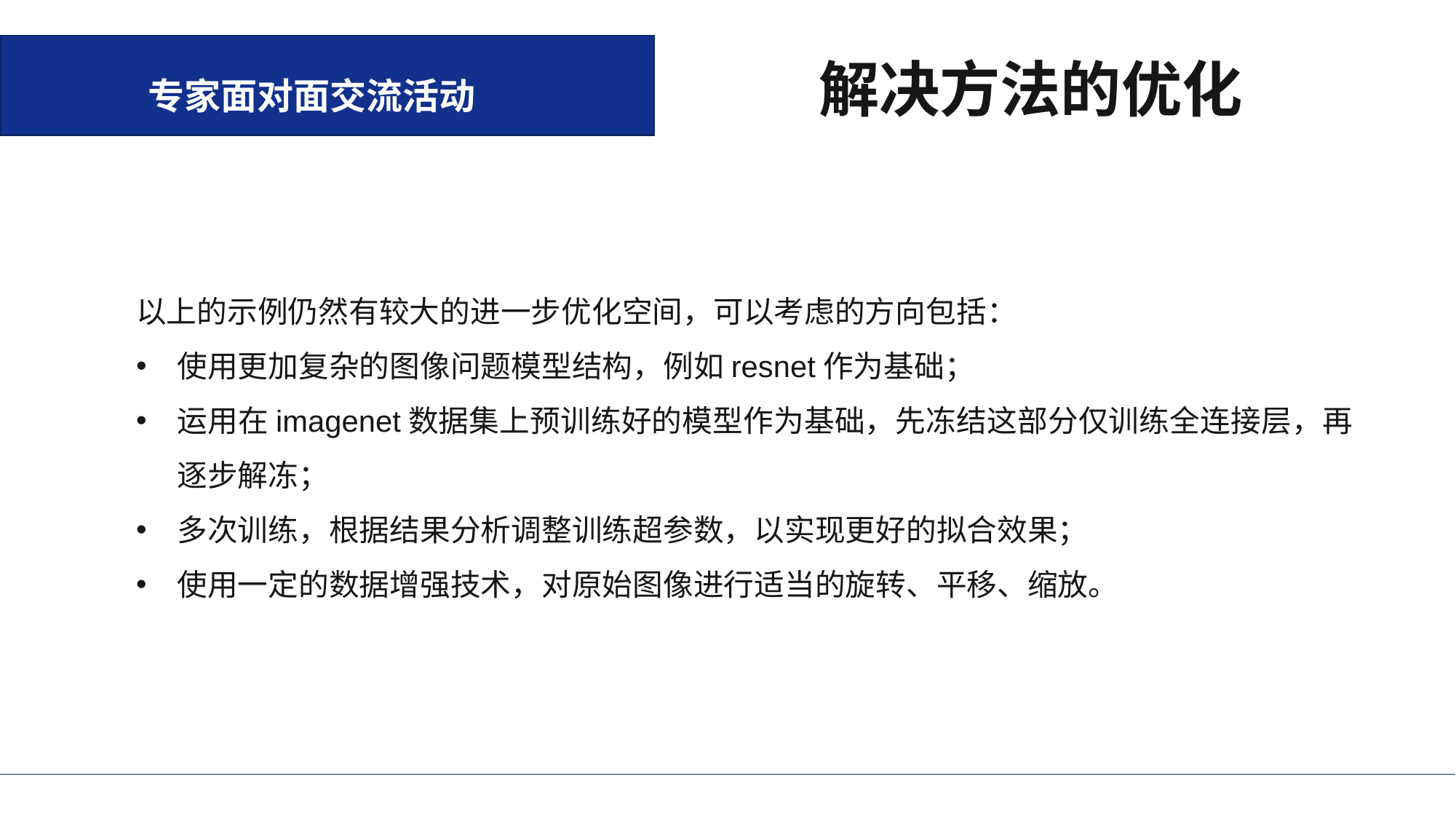

解决方法的优化
专家面对面交流活动
以上的示例仍然有较大的进一步优化空间，可以考虑的方向包括：
使用更加复杂的图像问题模型结构，例如resnet作为基础；
运用在imagenet数据集上预训练好的模型作为基础，先冻结这部分仅训练全连接层，再逐步解冻；
多次训练，根据结果分析调整训练超参数，以实现更好的拟合效果；
使用一定的数据增强技术，对原始图像进行适当的旋转、平移、缩放。